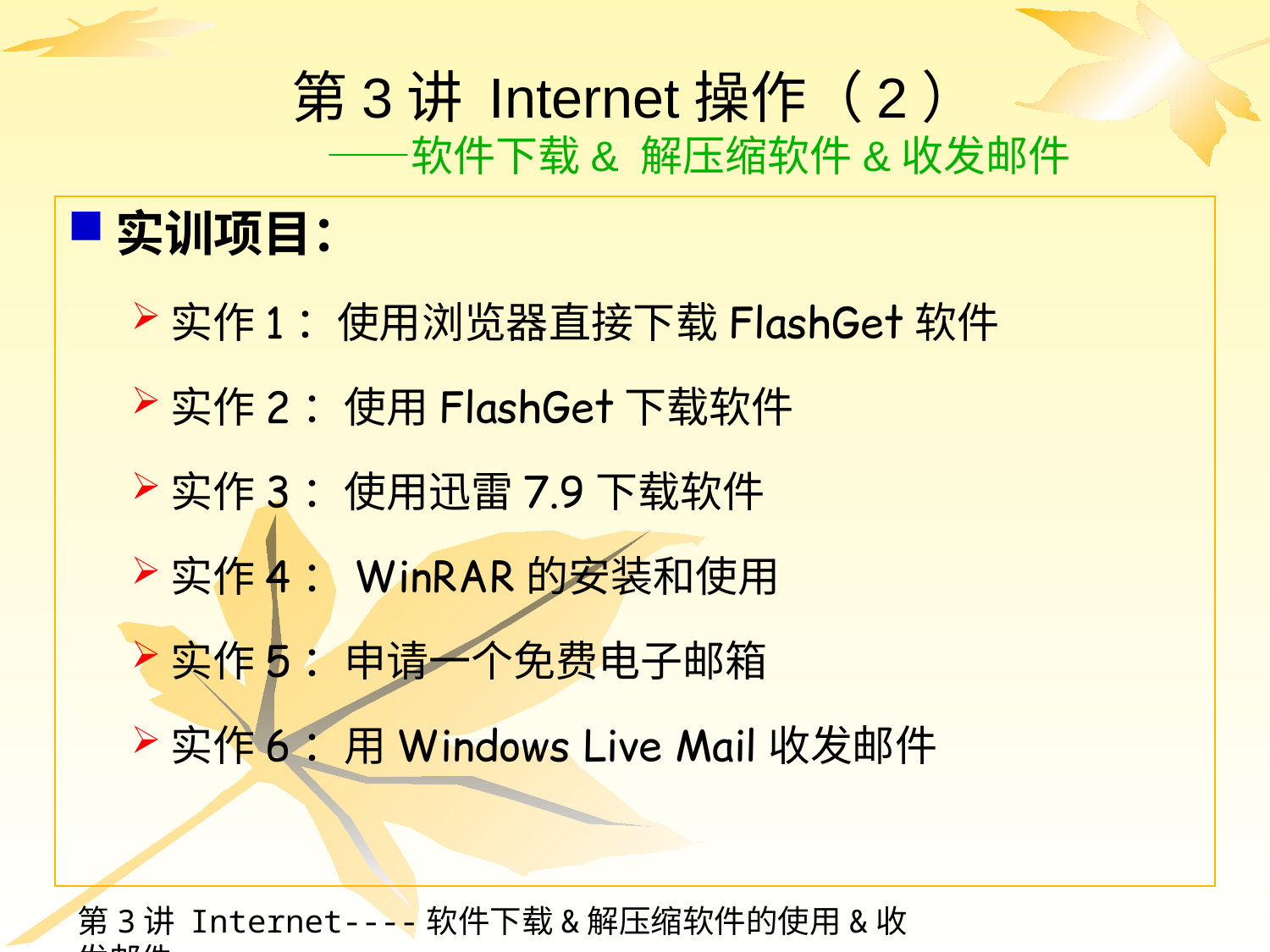

# 第3讲 Internet操作（2） ——软件下载& 解压缩软件&收发邮件
实训项目：
实作1：使用浏览器直接下载FlashGet软件
实作2：使用FlashGet下载软件
实作3：使用迅雷7.9下载软件
实作4：WinRAR的安装和使用
实作5：申请一个免费电子邮箱
实作6：用Windows Live Mail收发邮件